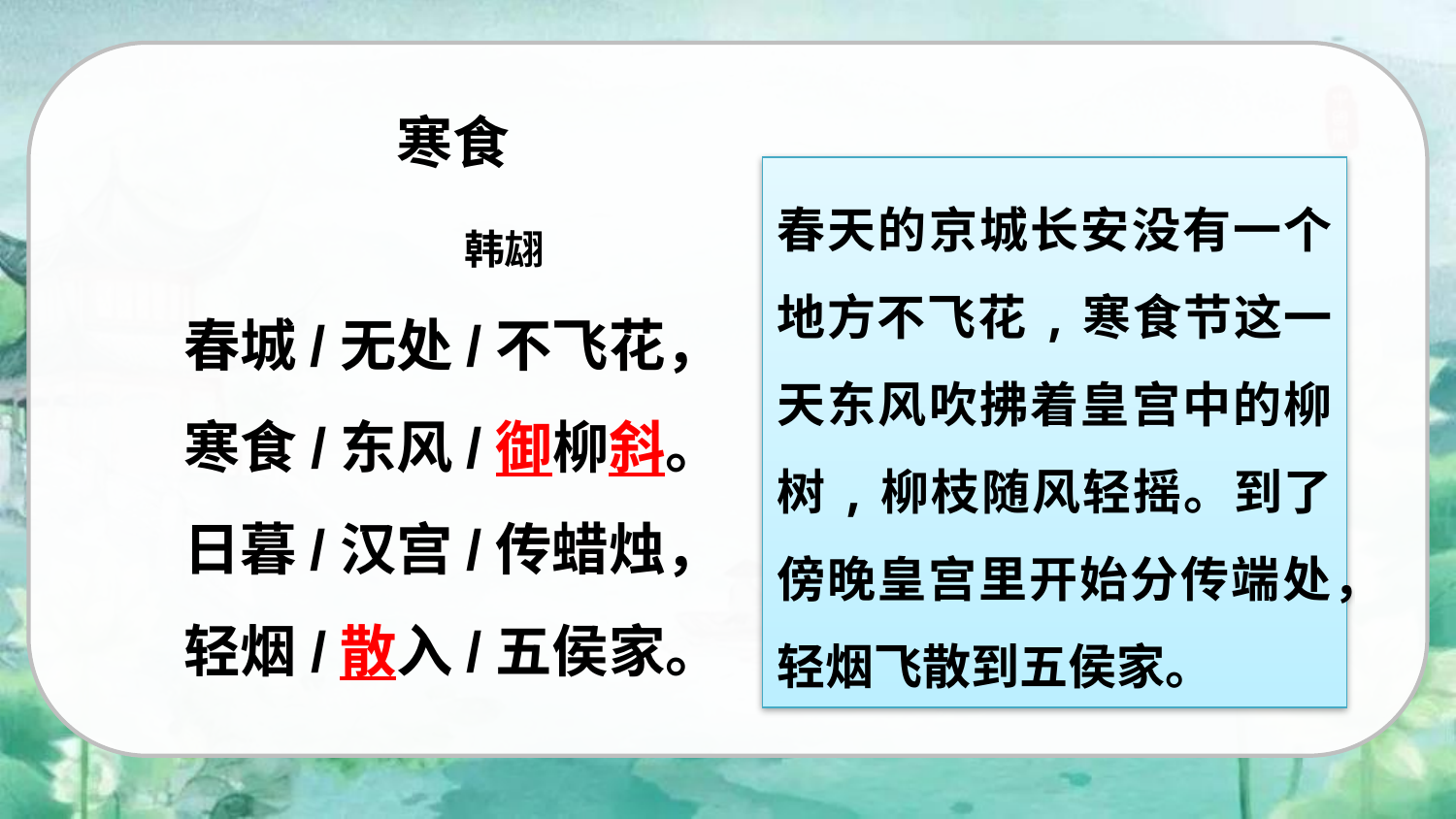

寒食
        韩翃
春城/无处/不飞花，
寒食/东风/御柳斜。
日暮/汉宫/传蜡烛，
轻烟/散入/五侯家。
春天的京城长安没有一个地方不飞花,寒食节这一天东风吹拂着皇宫中的柳树,柳枝随风轻摇。到了傍晚皇宫里开始分传端处，轻烟飞散到五侯家。